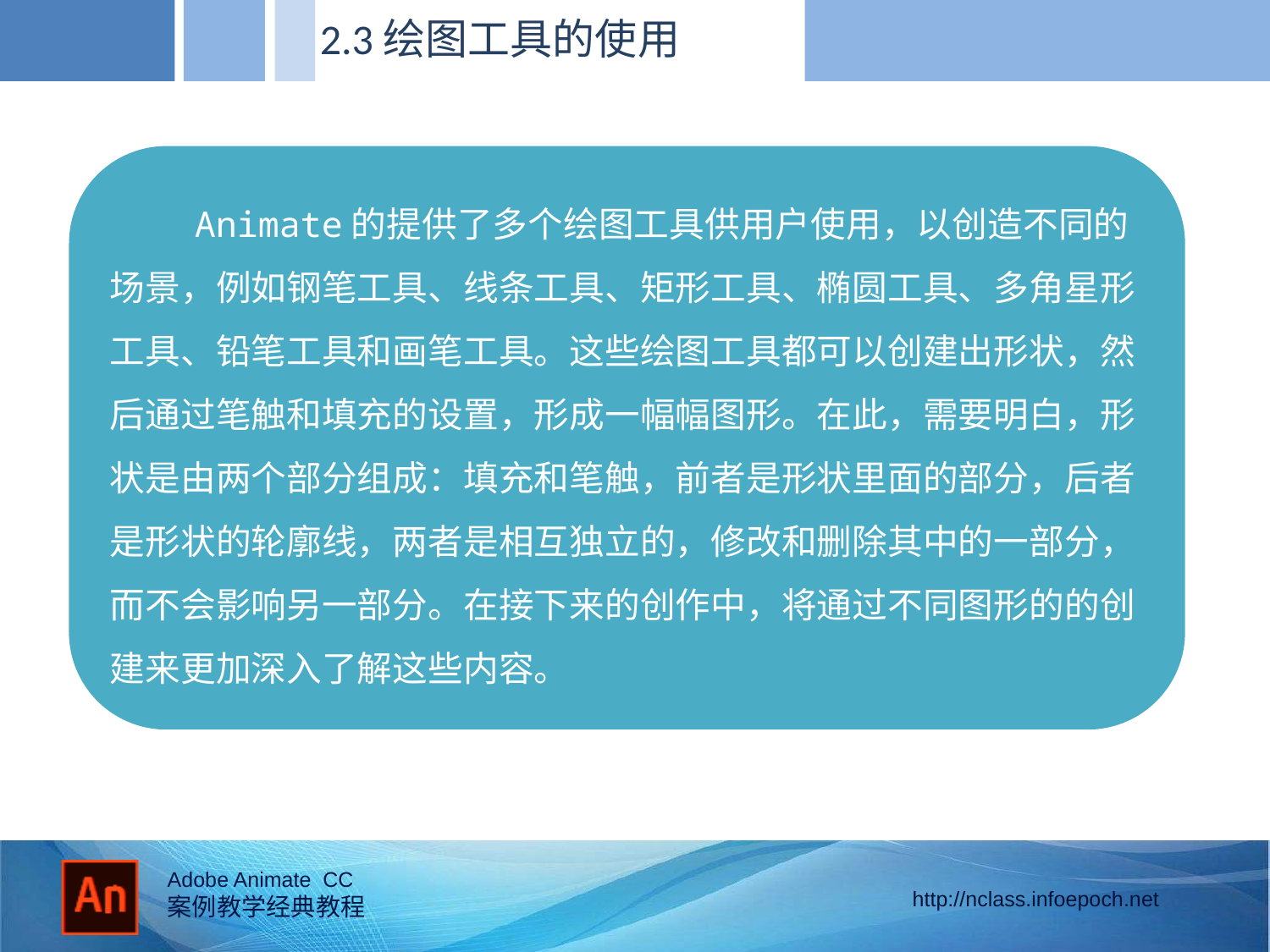

2.3绘图工具的使用
    Animate的提供了多个绘图工具供用户使用，以创造不同的场景，例如钢笔工具、线条工具、矩形工具、椭圆工具、多角星形工具、铅笔工具和画笔工具。这些绘图工具都可以创建出形状，然后通过笔触和填充的设置，形成一幅幅图形。在此，需要明白，形状是由两个部分组成：填充和笔触，前者是形状里面的部分，后者是形状的轮廓线，两者是相互独立的，修改和删除其中的一部分，而不会影响另一部分。在接下来的创作中，将通过不同图形的的创建来更加深入了解这些内容。